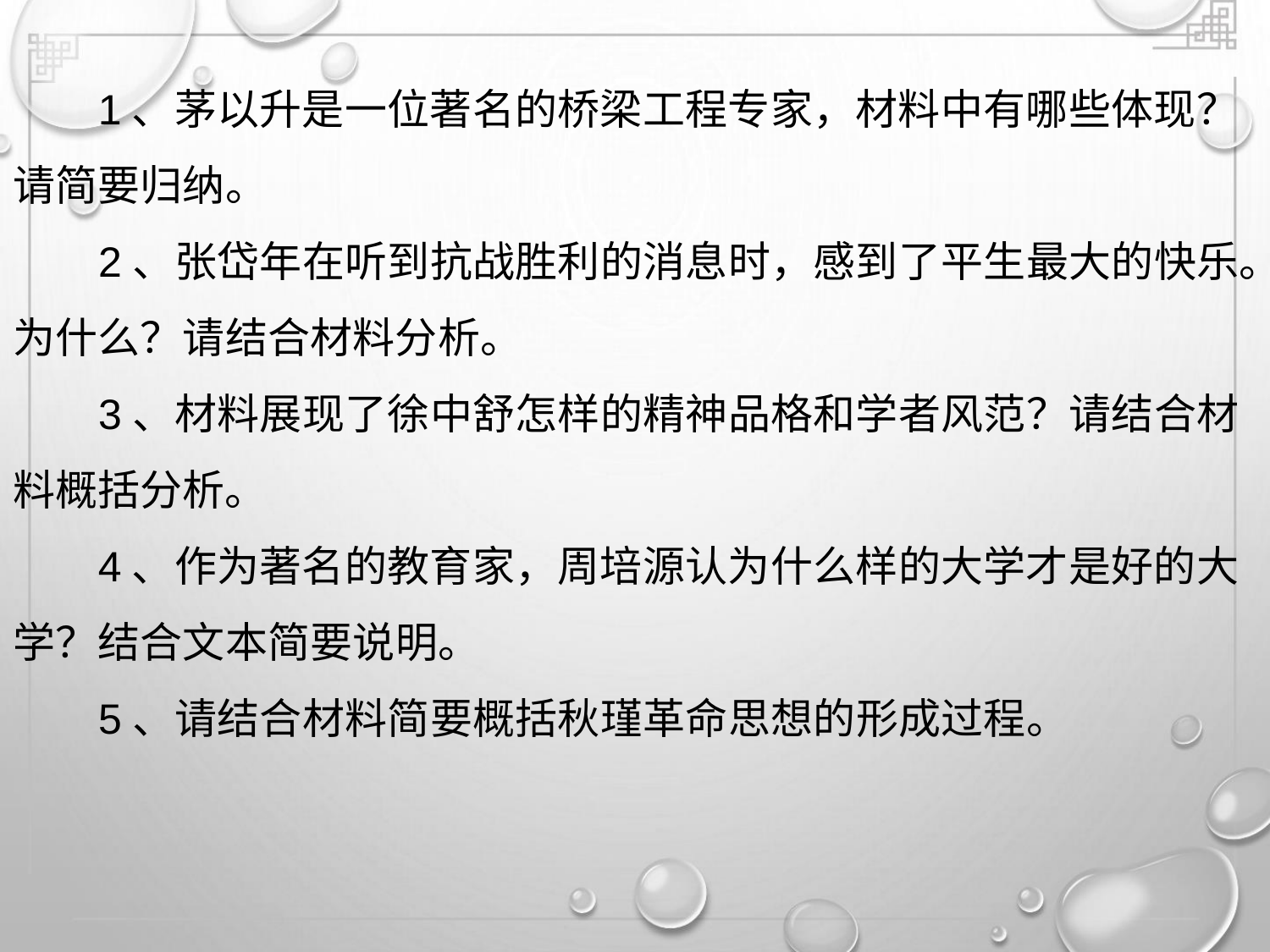

1、茅以升是一位著名的桥梁工程专家，材料中有哪些体现？
请简要归纳。
2、张岱年在听到抗战胜利的消息时，感到了平生最大的快乐。
为什么？请结合材料分析。
3、材料展现了徐中舒怎样的精神品格和学者风范？请结合材
料概括分析。
4、作为著名的教育家，周培源认为什么样的大学才是好的大
学？结合文本简要说明。
5、请结合材料简要概括秋瑾革命思想的形成过程。